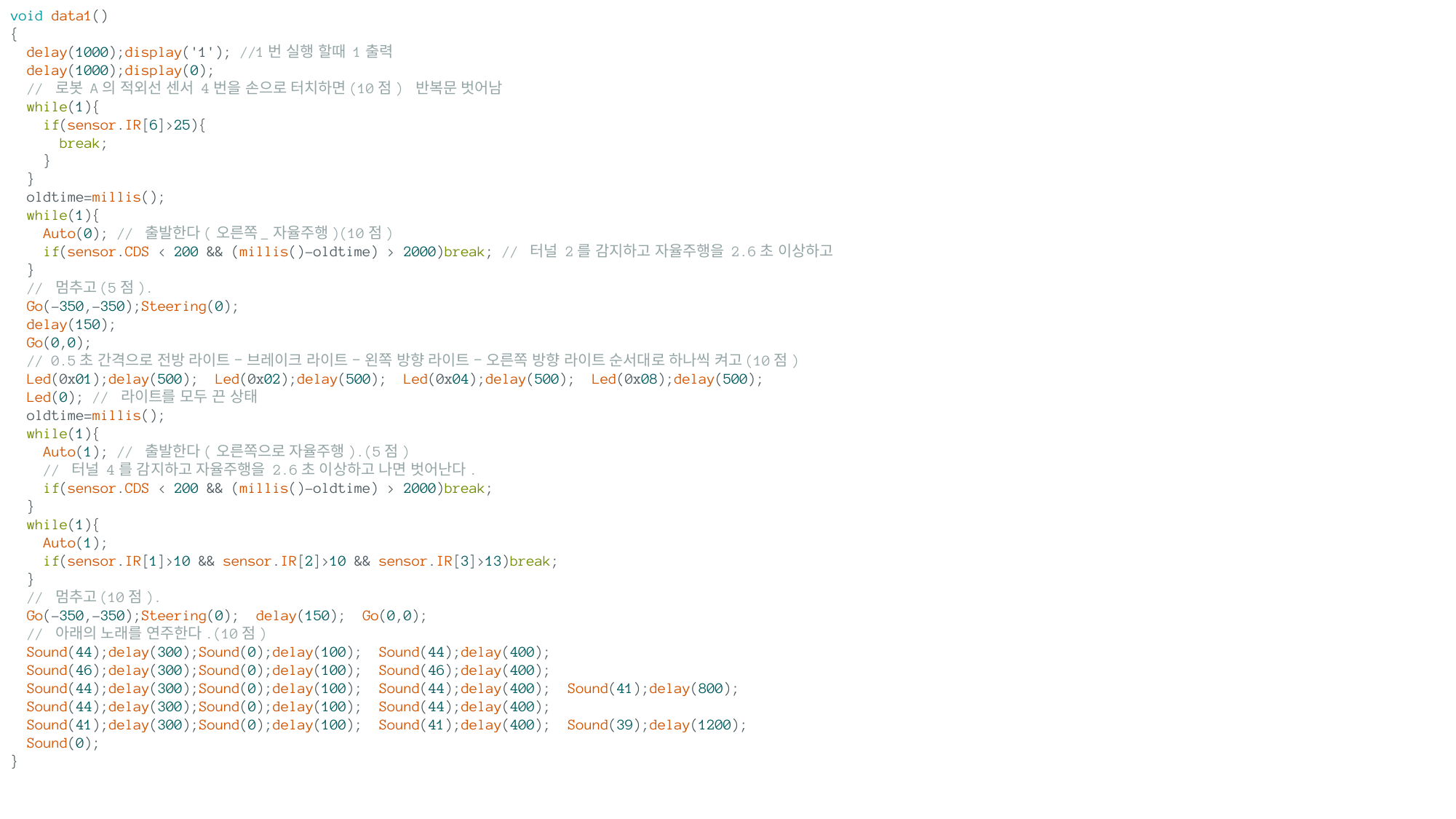

void data1()
{
  delay(1000);display('1'); //1번 실행 할때 1출력
  delay(1000);display(0);
  // 로봇 A의 적외선 센서 4번을 손으로 터치하면(10점) 반복문 벗어남
  while(1){
    if(sensor.IR[6]>25){
      break;
    }
  }
  oldtime=millis();
  while(1){
    Auto(0); // 출발한다(오른쪽_자율주행)(10점)
    if(sensor.CDS < 200 && (millis()-oldtime) > 2000)break; // 터널 2를 감지하고 자율주행을 2.6초 이상하고
  }
  // 멈추고(5점).
  Go(-350,-350);Steering(0);
  delay(150);
  Go(0,0);
  // 0.5초 간격으로 전방 라이트 – 브레이크 라이트 – 왼쪽 방향 라이트 – 오른쪽 방향 라이트 순서대로 하나씩 켜고(10점)
  Led(0x01);delay(500);  Led(0x02);delay(500);  Led(0x04);delay(500);  Led(0x08);delay(500);
  Led(0); // 라이트를 모두 끈 상태
  oldtime=millis();
  while(1){
    Auto(1); // 출발한다(오른쪽으로 자율주행).(5점)
    // 터널 4를 감지하고 자율주행을 2.6초 이상하고 나면 벗어난다.
    if(sensor.CDS < 200 && (millis()-oldtime) > 2000)break;
  }
  while(1){
    Auto(1);
    if(sensor.IR[1]>10 && sensor.IR[2]>10 && sensor.IR[3]>13)break;
  }
  // 멈추고(10점).
  Go(-350,-350);Steering(0);  delay(150);  Go(0,0);
  // 아래의 노래를 연주한다.(10점)
  Sound(44);delay(300);Sound(0);delay(100);  Sound(44);delay(400);
  Sound(46);delay(300);Sound(0);delay(100);  Sound(46);delay(400);
  Sound(44);delay(300);Sound(0);delay(100);  Sound(44);delay(400);  Sound(41);delay(800);
  Sound(44);delay(300);Sound(0);delay(100);  Sound(44);delay(400);
  Sound(41);delay(300);Sound(0);delay(100);  Sound(41);delay(400);  Sound(39);delay(1200);
  Sound(0);
}